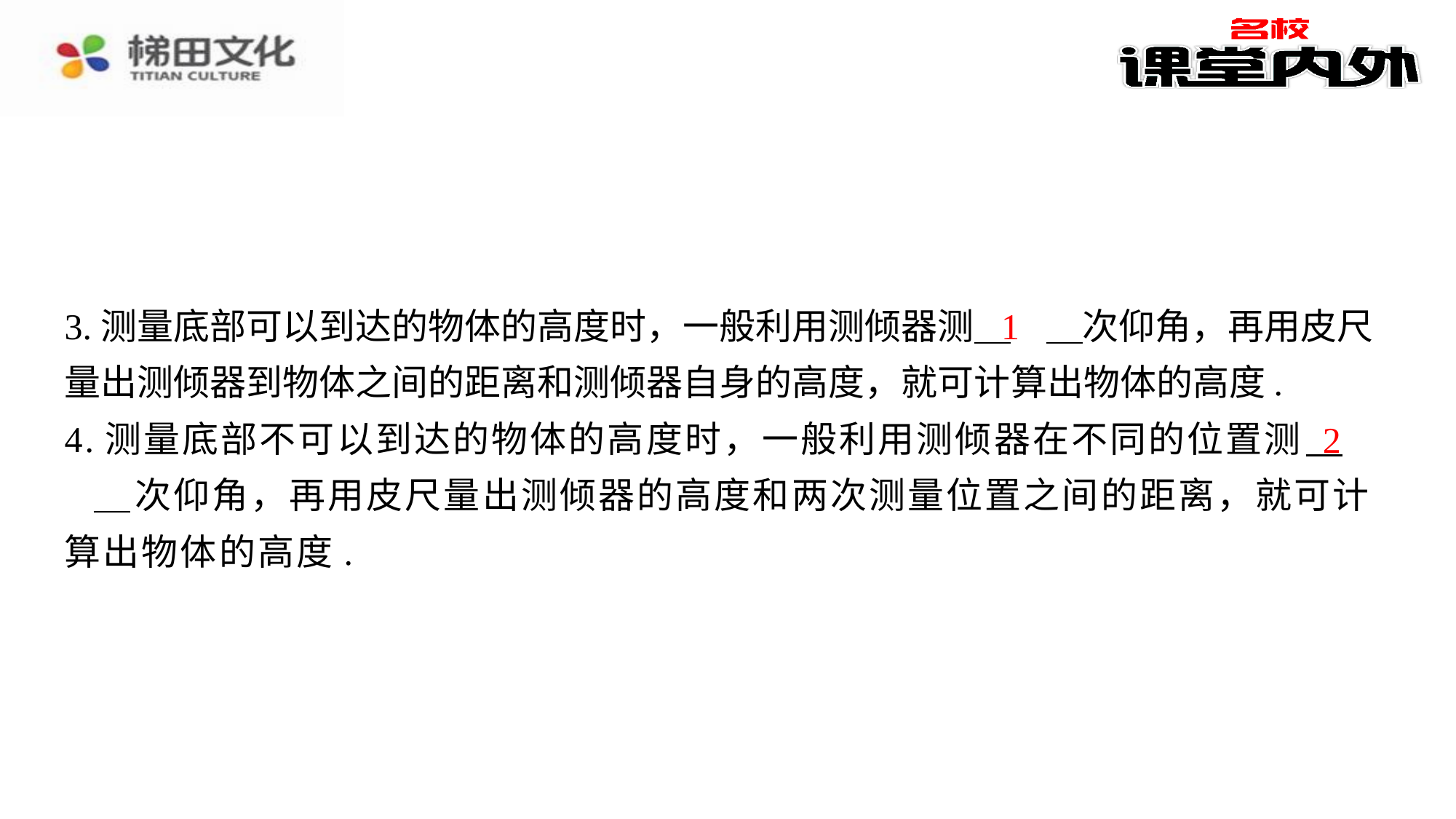

1
3.测量底部可以到达的物体的高度时，一般利用测倾器测 　1　⁠次仰角，再用皮尺量出测倾器到物体之间的距离和测倾器自身的高度，就可计算出物体的高度.
4.测量底部不可以到达的物体的高度时，一般利用测倾器在不同的位置测 　2　⁠次仰角，再用皮尺量出测倾器的高度和两次测量位置之间的距离，就可计算出物体的高度.
2